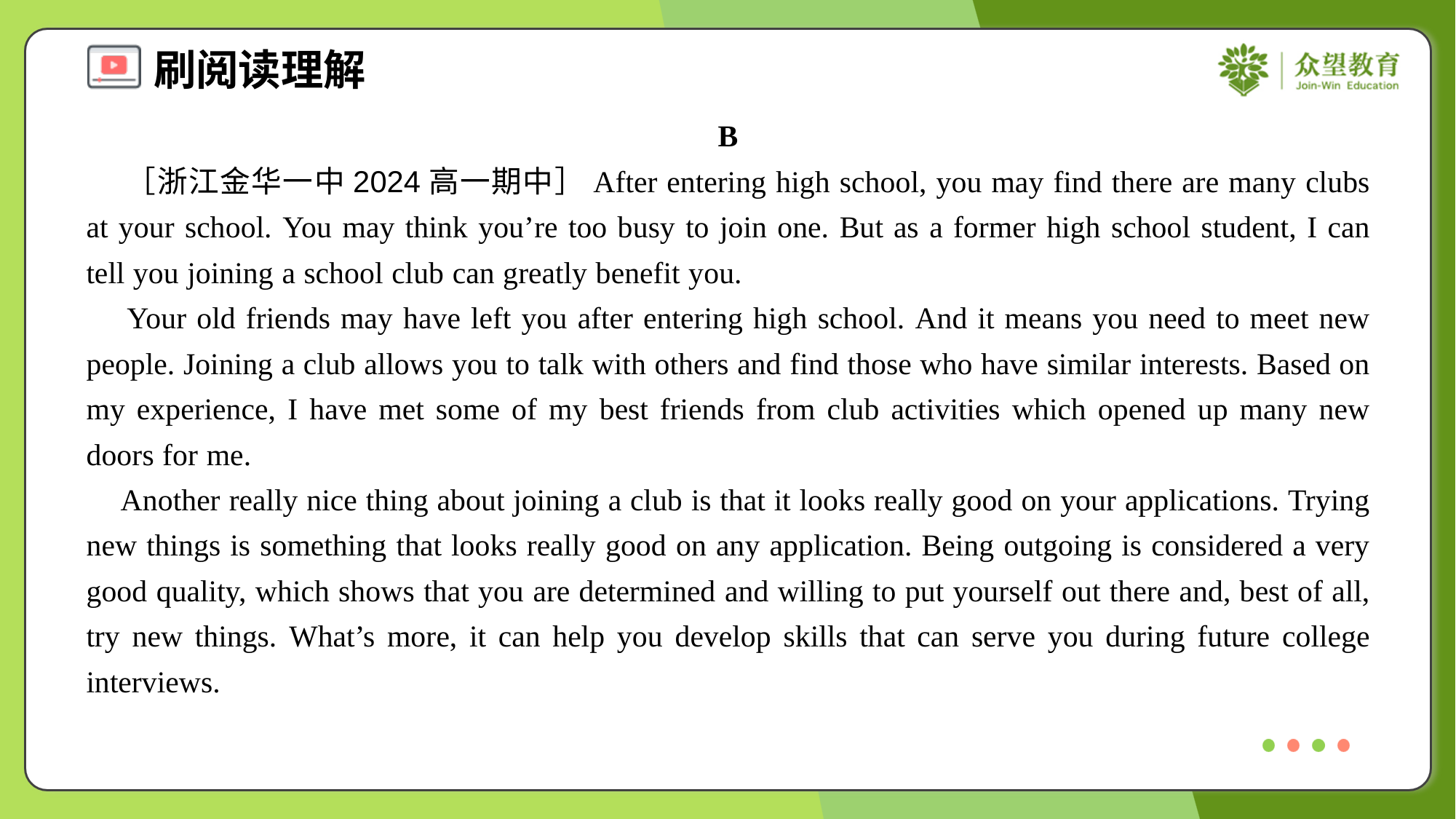

B
    ［浙江金华一中2024高一期中］After entering high school, you may find there are many clubs at your school. You may think you’re too busy to join one. But as a former high school student, I can tell you joining a school club can greatly benefit you.
    Your old friends may have left you after entering high school. And it means you need to meet new people. Joining a club allows you to talk with others and find those who have similar interests. Based on my experience, I have met some of my best friends from club activities which opened up many new doors for me.
    Another really nice thing about joining a club is that it looks really good on your applications. Trying new things is something that looks really good on any application. Being outgoing is considered a very good quality, which shows that you are determined and willing to put yourself out there and, best of all, try new things. What’s more, it can help you develop skills that can serve you during future college interviews.